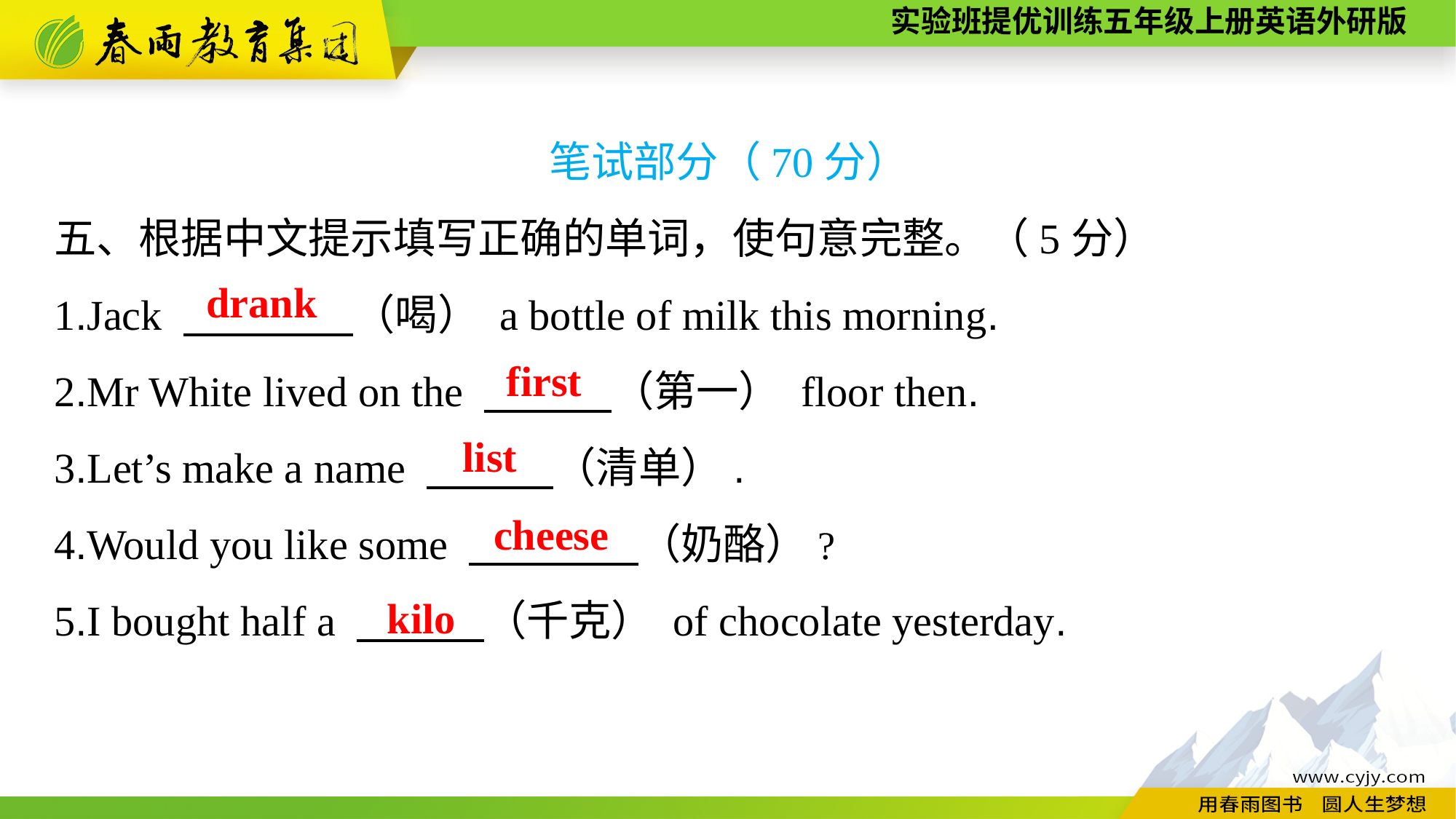

笔试部分（70分）
五、根据中文提示填写正确的单词，使句意完整。（5分）
1.Jack 　　　　（喝） a bottle of milk this morning.
2.Mr White lived on the 　　　（第一） floor then.
3.Let’s make a name 　　　（清单）.
4.Would you like some 　　　　（奶酪）?
5.I bought half a 　　　（千克） of chocolate yesterday.
drank
first
list
cheese
kilo